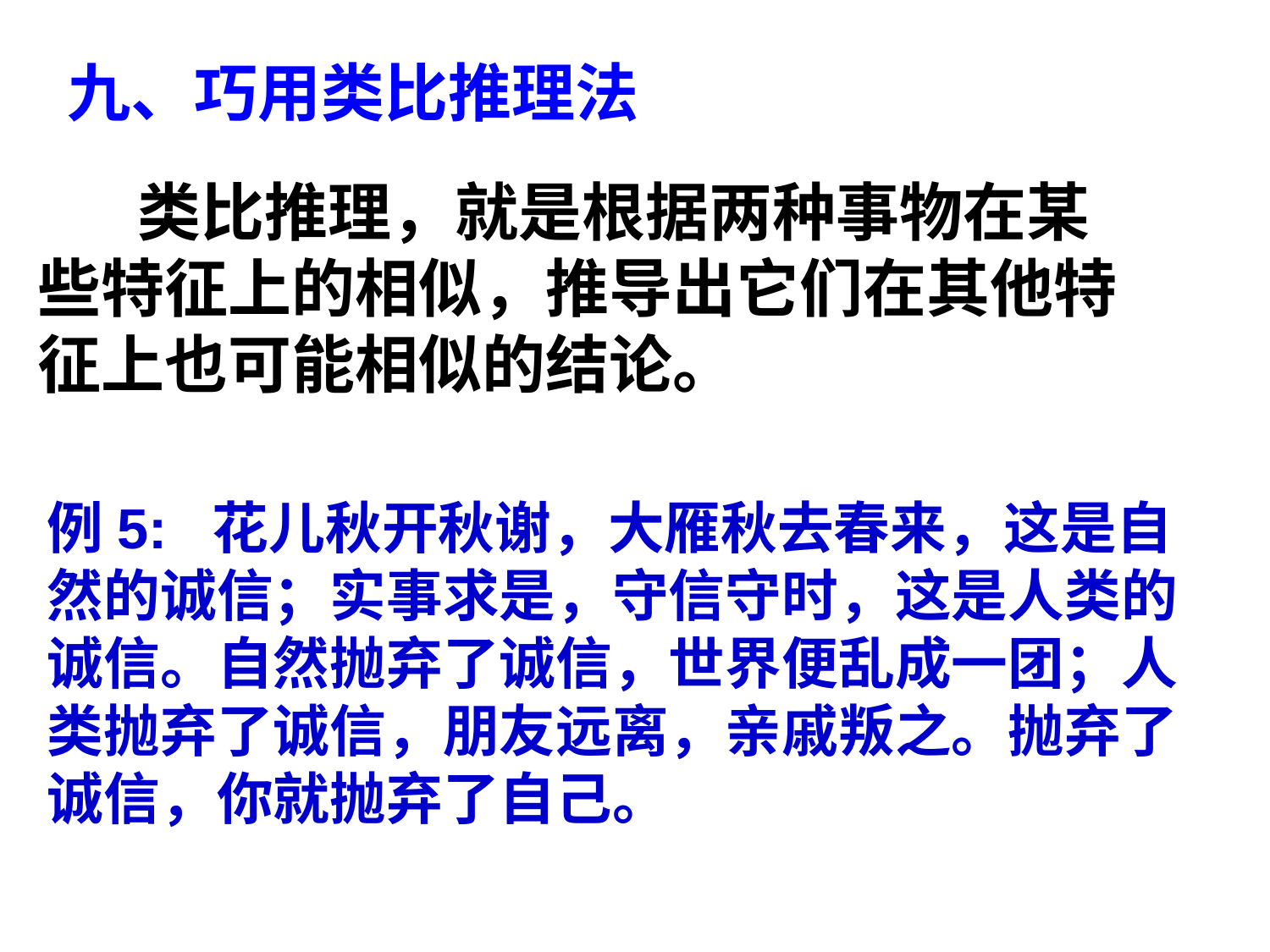

九、巧用类比推理法
      类比推理，就是根据两种事物在某些特征上的相似，推导出它们在其他特征上也可能相似的结论。

例5:  花儿秋开秋谢，大雁秋去春来，这是自然的诚信；实事求是，守信守时，这是人类的诚信。自然抛弃了诚信，世界便乱成一团；人类抛弃了诚信，朋友远离，亲戚叛之。抛弃了诚信，你就抛弃了自己。